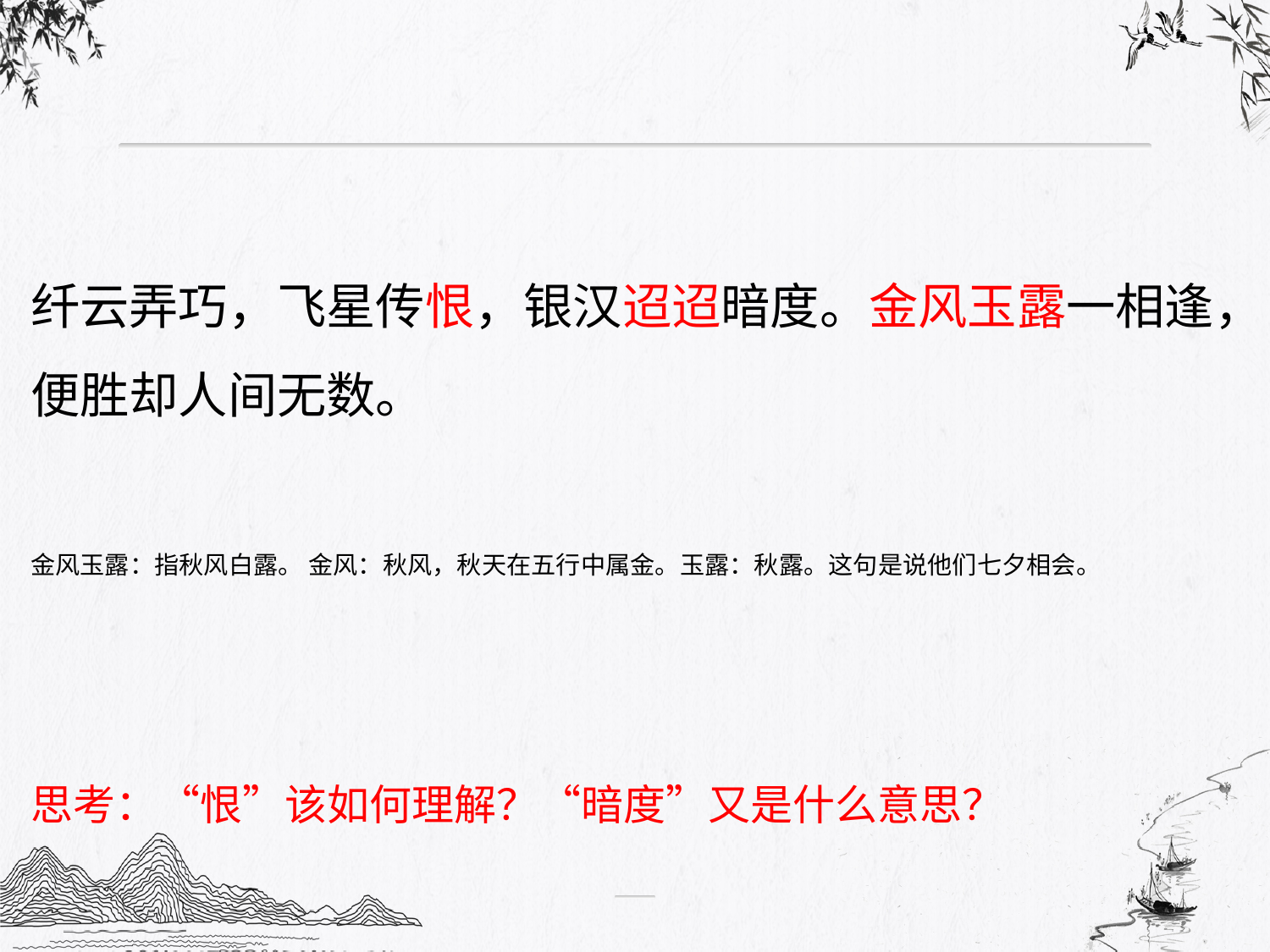

纤云弄巧，飞星传恨，银汉迢迢暗度。金风玉露一相逢，便胜却人间无数。

金风玉露：指秋风白露。 金风：秋风，秋天在五行中属金。玉露：秋露。这句是说他们七夕相会。

思考：“恨”该如何理解？“暗度”又是什么意思？